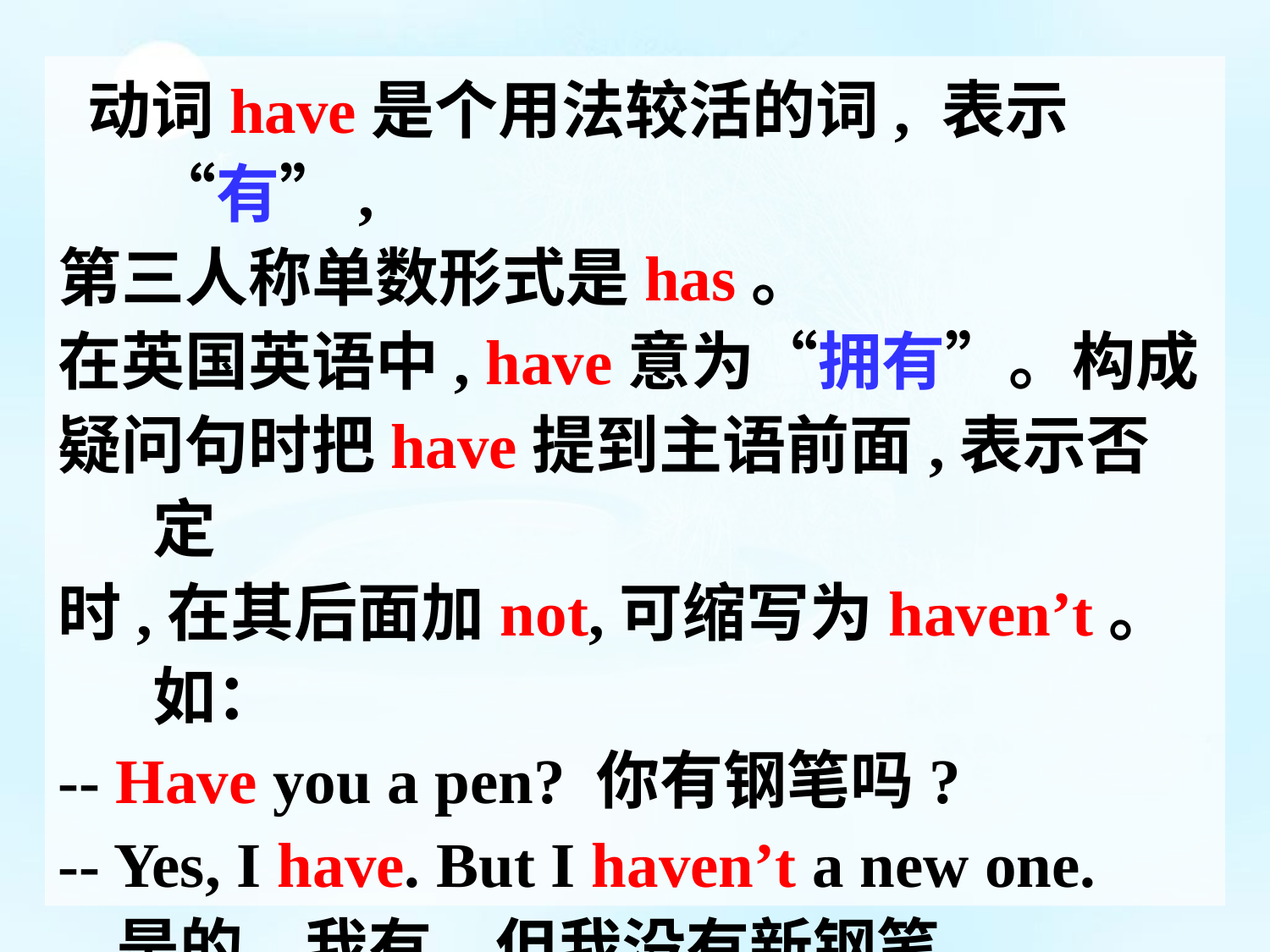

动词have是个用法较活的词, 表示“有”,
第三人称单数形式是has。
在英国英语中, have意为“拥有”。构成
疑问句时把have提到主语前面,表示否定
时,在其后面加not,可缩写为haven’t。如：
-- Have you a pen? 你有钢笔吗?
-- Yes, I have. But I haven’t a new one.
   是的, 我有。但我没有新钢笔。